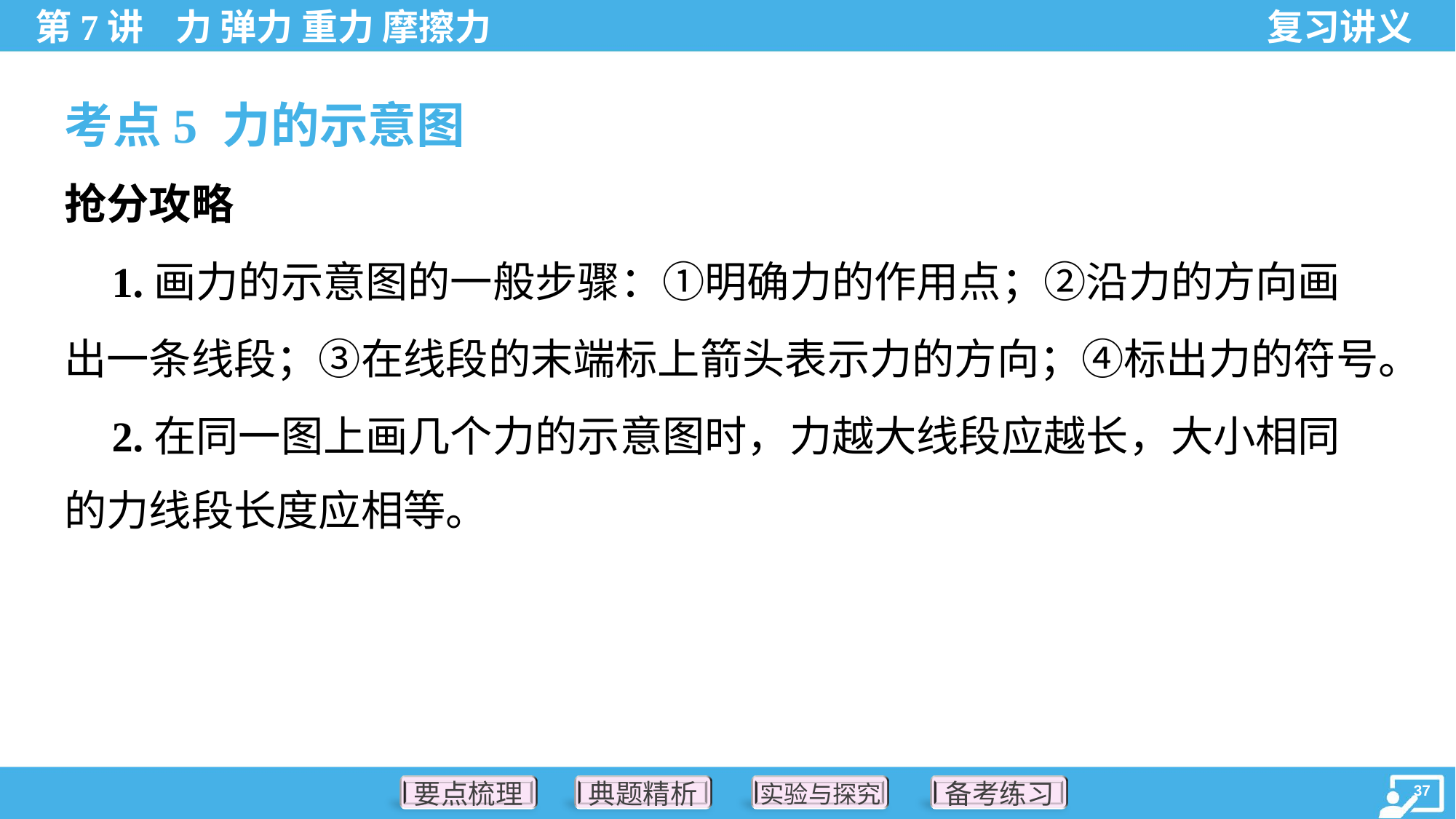

考点5 力的示意图
抢分攻略
    1.画力的示意图的一般步骤：①明确力的作用点；②沿力的方向画
出一条线段；③在线段的末端标上箭头表示力的方向；④标出力的符号。
    2.在同一图上画几个力的示意图时，力越大线段应越长，大小相同
的力线段长度应相等。